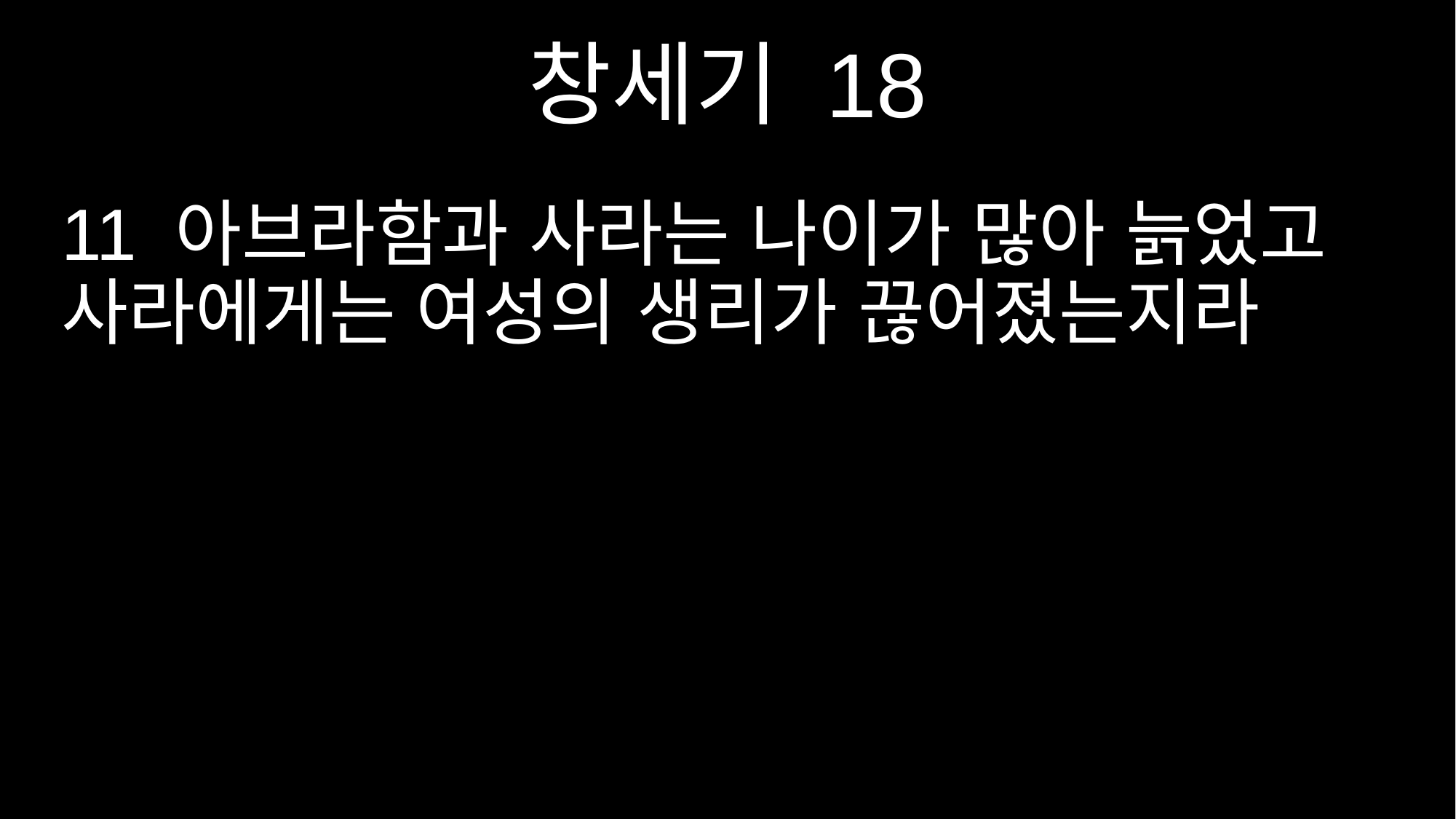

창세기 18
11 아브라함과 사라는 나이가 많아 늙었고 사라에게는 여성의 생리가 끊어졌는지라